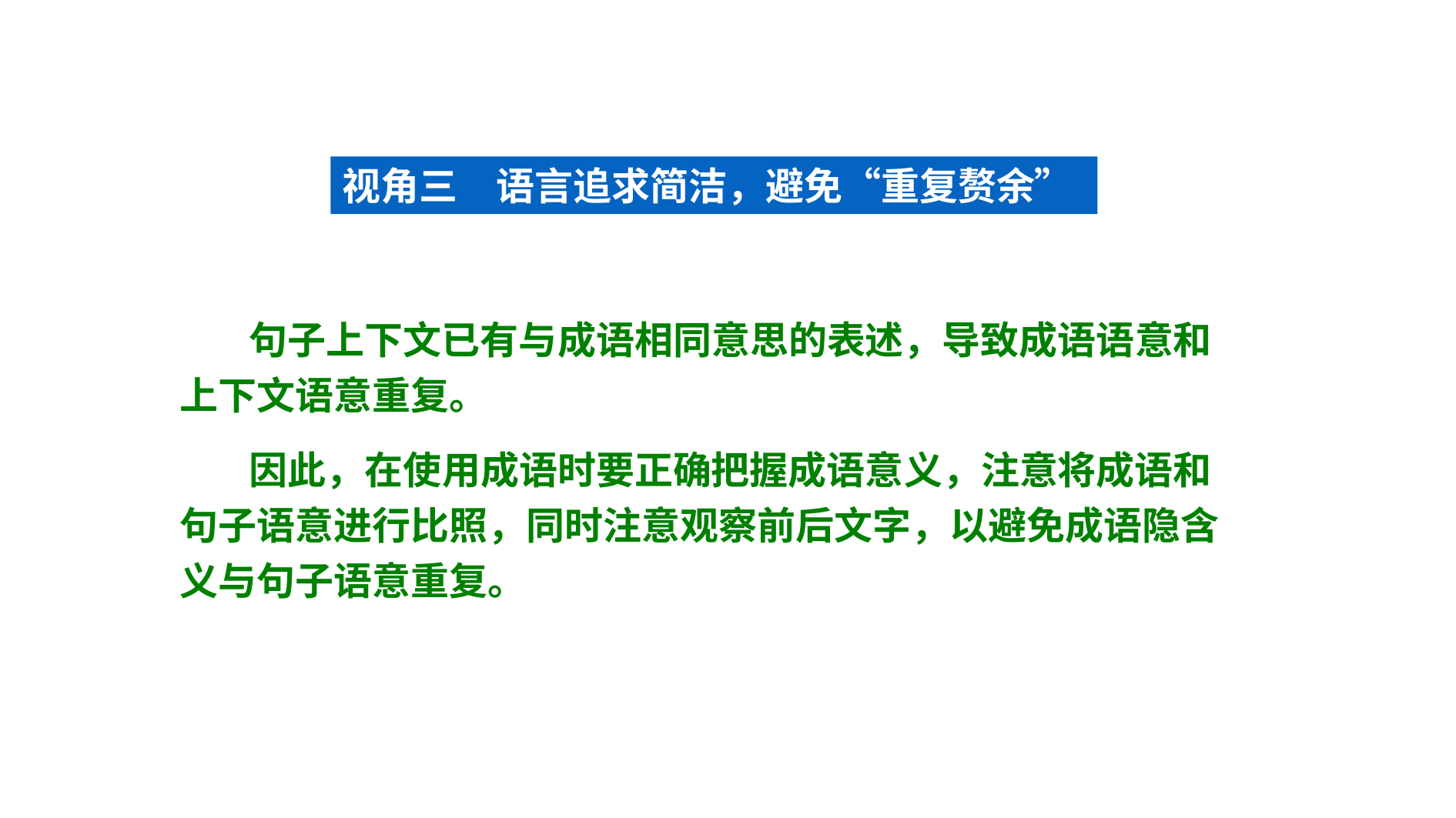

视角三　语言追求简洁，避免“重复赘余”
       句子上下文已有与成语相同意思的表述，导致成语语意和上下文语意重复。
       因此，在使用成语时要正确把握成语意义，注意将成语和句子语意进行比照，同时注意观察前后文字，以避免成语隐含义与句子语意重复。